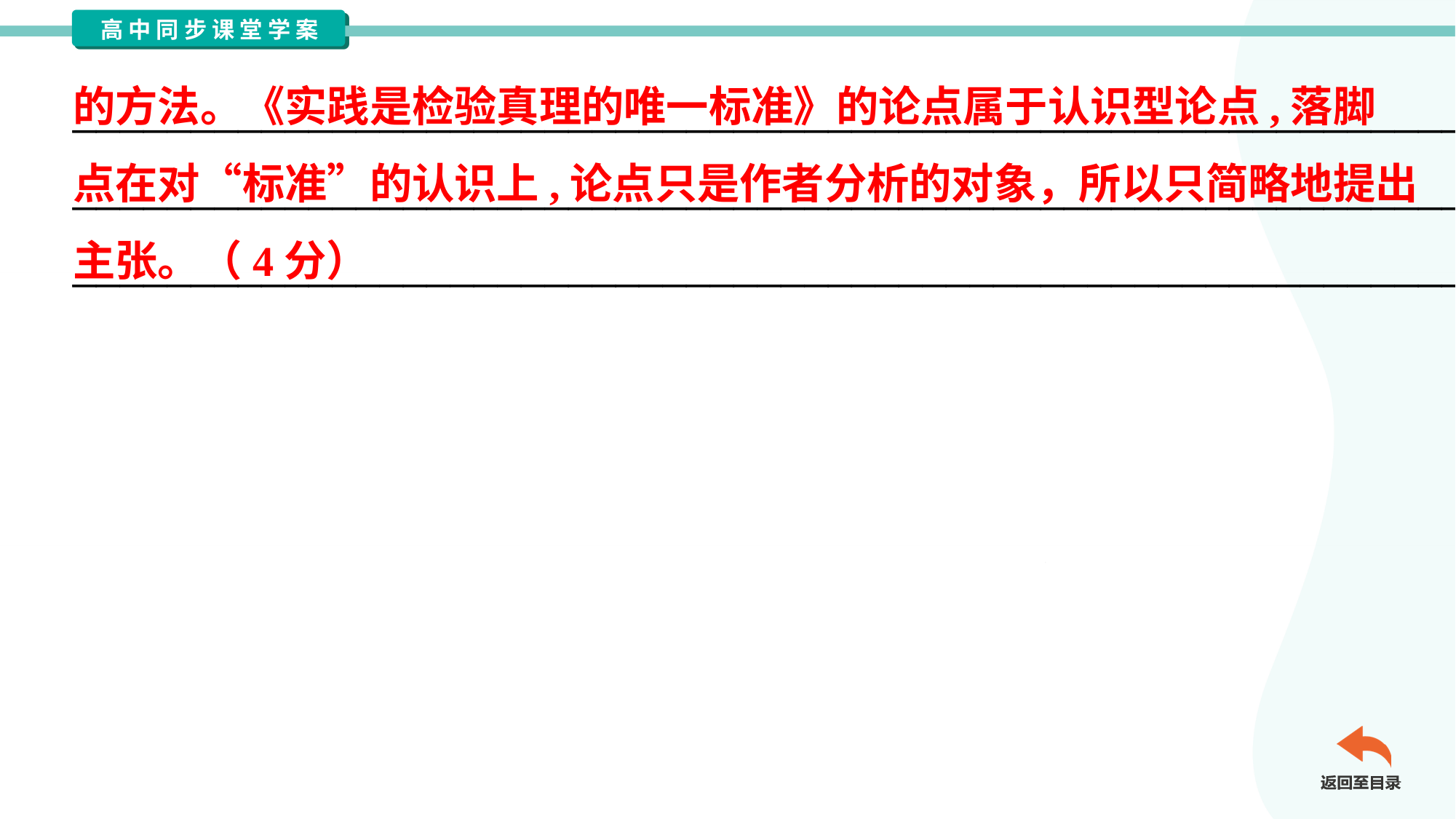

的方法。《实践是检验真理的唯一标准》的论点属于认识型论点,落脚
点在对“标准”的认识上,论点只是作者分析的对象，所以只简略地提出
主张。（4分）
_____________________________________________________________
_____________________________________________________________
_____________________________________________________________